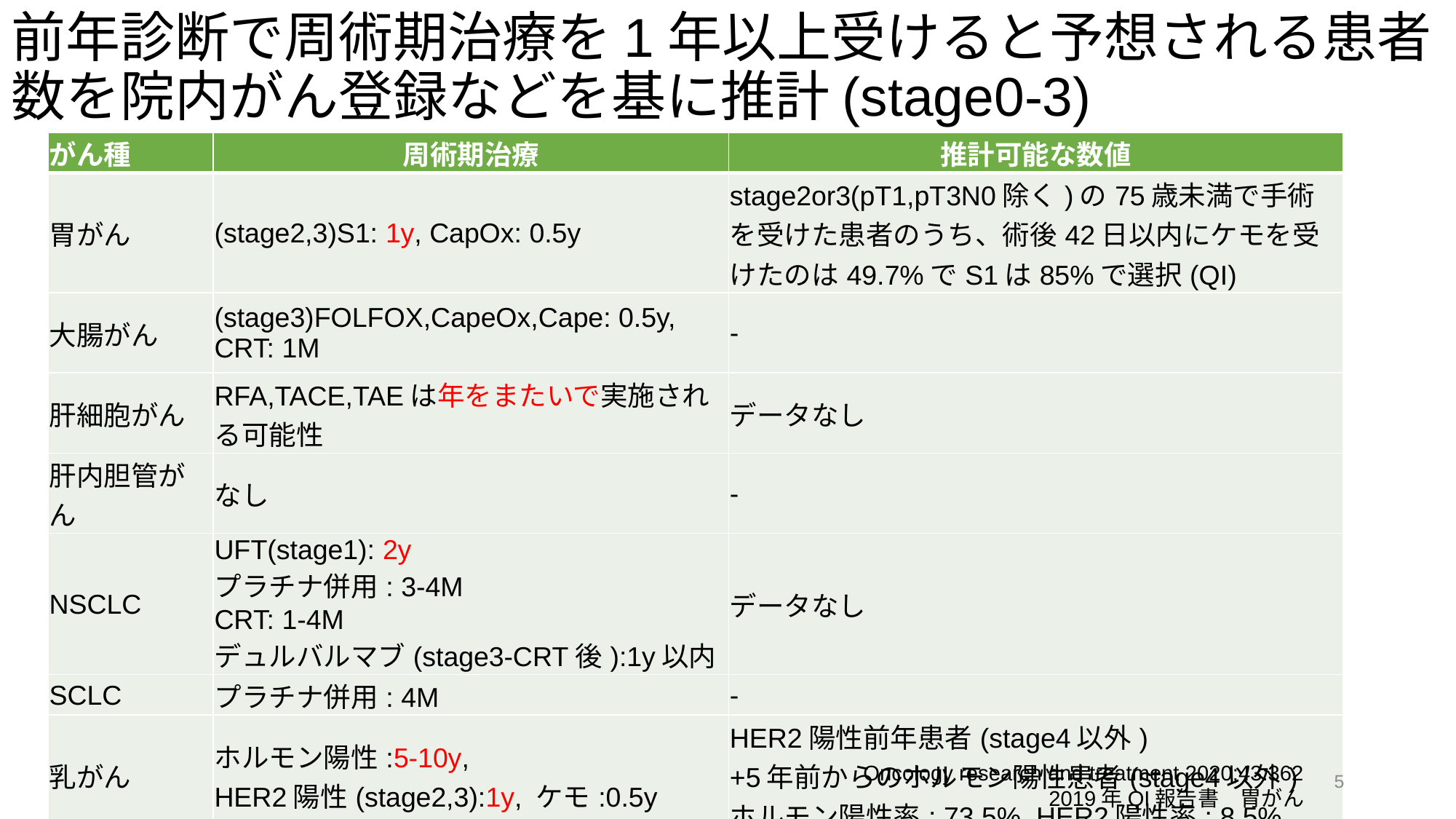

# 前年診断で周術期治療を1年以上受けると予想される患者数を院内がん登録などを基に推計(stage0-3)
| がん種 | 周術期治療 | 推計可能な数値 |
| --- | --- | --- |
| 胃がん | (stage2,3)S1: 1y, CapOx: 0.5y | stage2or3(pT1,pT3N0除く)の75歳未満で手術を受けた患者のうち、術後42日以内にケモを受けたのは49.7%でS1は85%で選択(QI) |
| 大腸がん | (stage3)FOLFOX,CapeOx,Cape: 0.5y, CRT: 1M | - |
| 肝細胞がん | RFA,TACE,TAEは年をまたいで実施される可能性 | データなし |
| 肝内胆管がん | なし | - |
| NSCLC | UFT(stage1): 2y プラチナ併用: 3-4M CRT: 1-4M デュルバルマブ(stage3-CRT後):1y以内 | データなし |
| SCLC | プラチナ併用: 4M | - |
| 乳がん | ホルモン陽性:5-10y, HER2陽性(stage2,3):1y, ケモ:0.5y | HER2陽性前年患者(stage4以外) +5年前からのホルモン陽性患者(stage4以外) ホルモン陽性率: 73.5%, HER2陽性率: 8.5% |
| 子宮体がん | AP,TC療法は4M | - |
Oncology research and treatment 2020;43:362
2019年QI報告書　胃がん
5